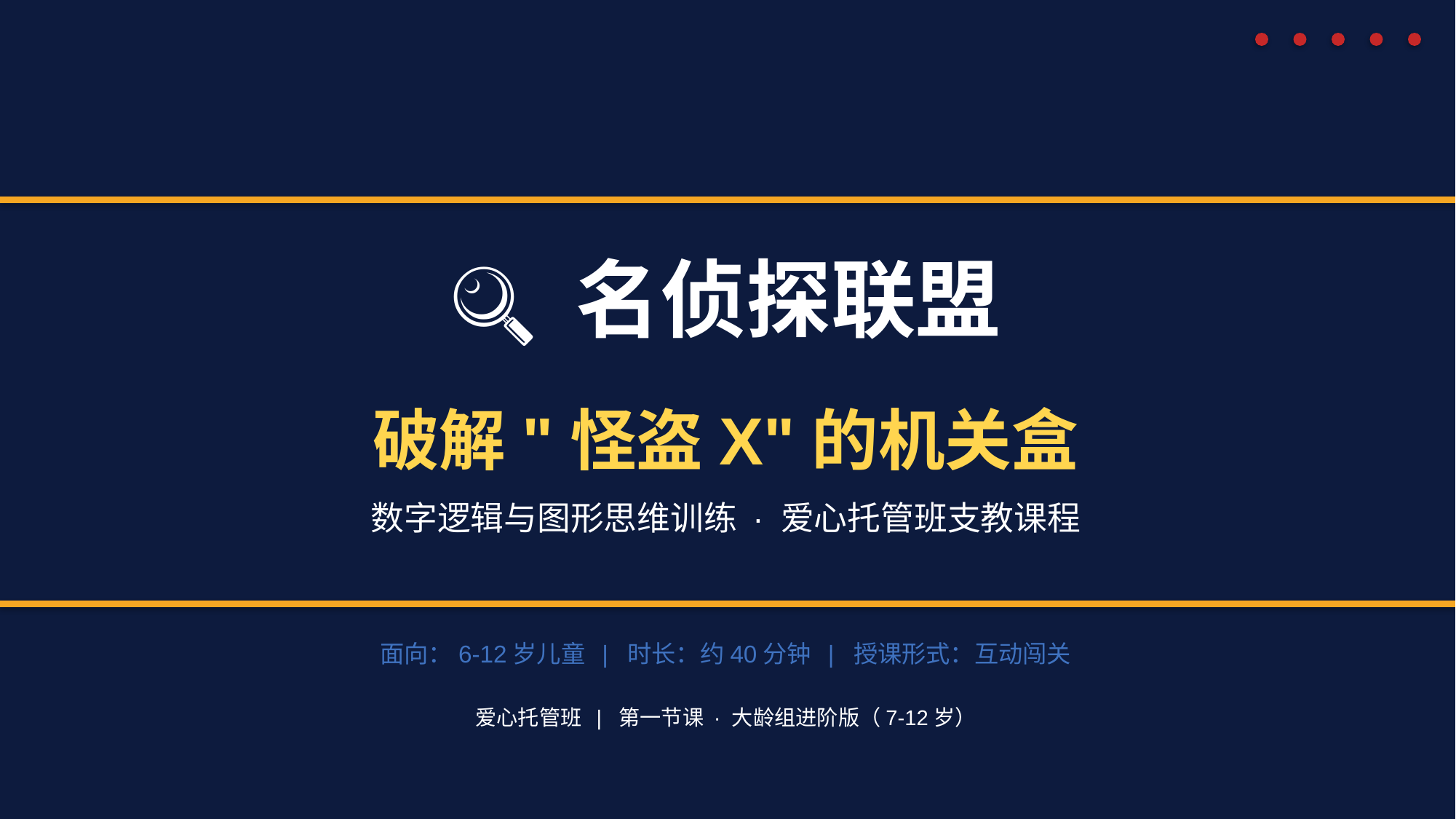

🔍 名侦探联盟
破解"怪盗X"的机关盒
数字逻辑与图形思维训练 · 爱心托管班支教课程

面向：6-12岁儿童  |  时长：约40分钟  |  授课形式：互动闯关
爱心托管班  |  第一节课 · 大龄组进阶版（7-12岁）